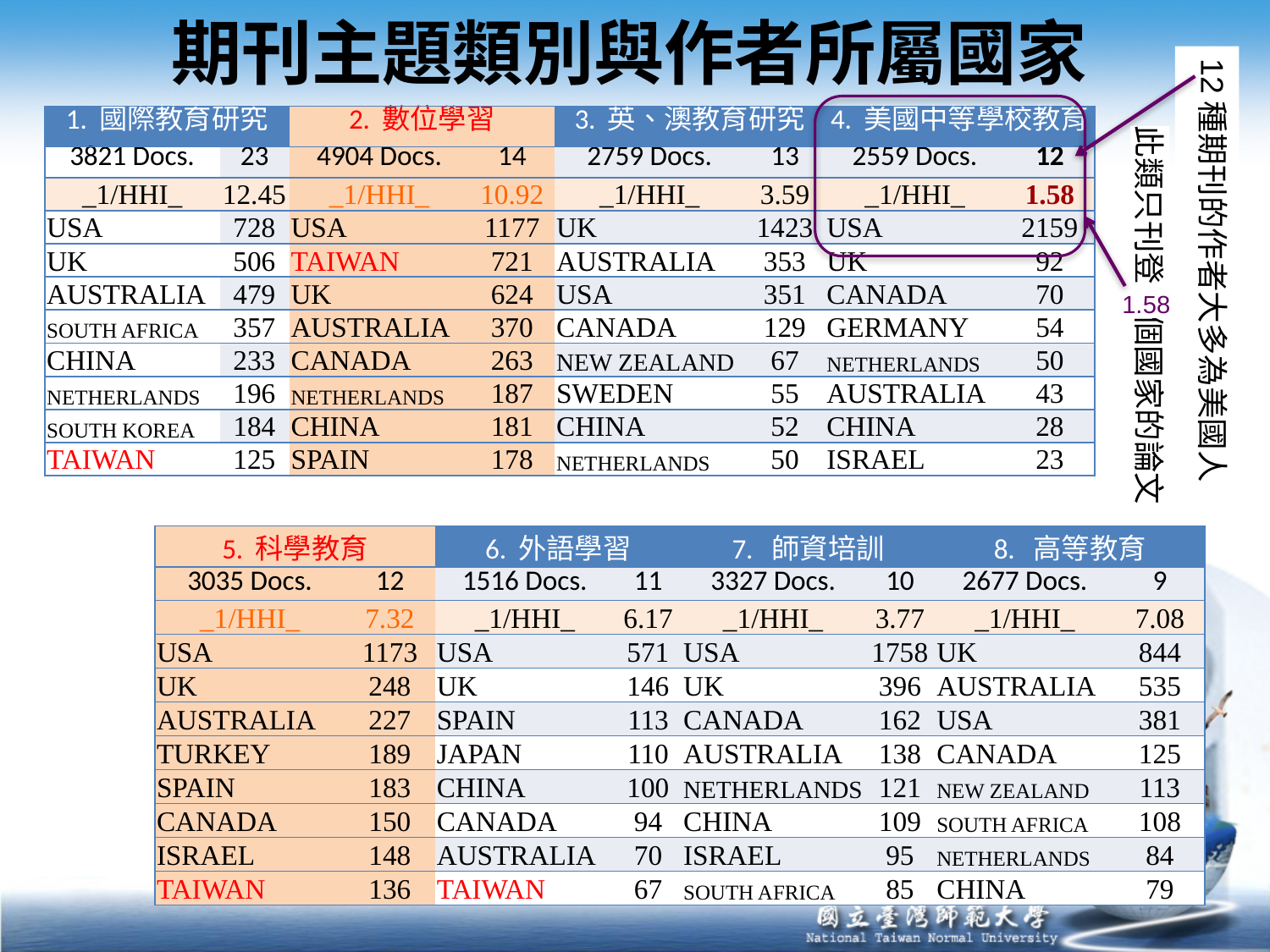

# 期刊主題類別與作者所屬國家
12種期刊的作者大多為美國人

| 1. 國際教育研究 |  | 2. 數位學習 |  | 3. 英、澳教育研究 |  | 4. 美國中等學校教育 |  |
| --- | --- | --- | --- | --- | --- | --- | --- |
| 3821 Docs. | 23 | 4904 Docs. | 14 | 2759 Docs. | 13 | 2559 Docs. | 12 |
| \_1/HHI\_ | 12.45 | \_1/HHI\_ | 10.92 | \_1/HHI\_ | 3.59 | \_1/HHI\_ | 1.58 |
| USA | 728 | USA | 1177 | UK | 1423 | USA | 2159 |
| UK | 506 | TAIWAN | 721 | AUSTRALIA | 353 | UK | 92 |
| AUSTRALIA | 479 | UK | 624 | USA | 351 | CANADA | 70 |
| SOUTH AFRICA | 357 | AUSTRALIA | 370 | CANADA | 129 | GERMANY | 54 |
| CHINA | 233 | CANADA | 263 | NEW ZEALAND | 67 | NETHERLANDS | 50 |
| NETHERLANDS | 196 | NETHERLANDS | 187 | SWEDEN | 55 | AUSTRALIA | 43 |
| SOUTH KOREA | 184 | CHINA | 181 | CHINA | 52 | CHINA | 28 |
| TAIWAN | 125 | SPAIN | 178 | NETHERLANDS | 50 | ISRAEL | 23 |
此類只刊登     個國家的論文
1.58
| 5. 科學教育 |  | 6. 外語學習 |  | 7. 師資培訓 |  | 8. 高等教育 |  |
| --- | --- | --- | --- | --- | --- | --- | --- |
| 3035 Docs. | 12 | 1516 Docs. | 11 | 3327 Docs. | 10 | 2677 Docs. | 9 |
| \_1/HHI\_ | 7.32 | \_1/HHI\_ | 6.17 | \_1/HHI\_ | 3.77 | \_1/HHI\_ | 7.08 |
| USA | 1173 | USA | 571 | USA | 1758 | UK | 844 |
| UK | 248 | UK | 146 | UK | 396 | AUSTRALIA | 535 |
| AUSTRALIA | 227 | SPAIN | 113 | CANADA | 162 | USA | 381 |
| TURKEY | 189 | JAPAN | 110 | AUSTRALIA | 138 | CANADA | 125 |
| SPAIN | 183 | CHINA | 100 | NETHERLANDS | 121 | NEW ZEALAND | 113 |
| CANADA | 150 | CANADA | 94 | CHINA | 109 | SOUTH AFRICA | 108 |
| ISRAEL | 148 | AUSTRALIA | 70 | ISRAEL | 95 | NETHERLANDS | 84 |
| TAIWAN | 136 | TAIWAN | 67 | SOUTH AFRICA | 85 | CHINA | 79 |